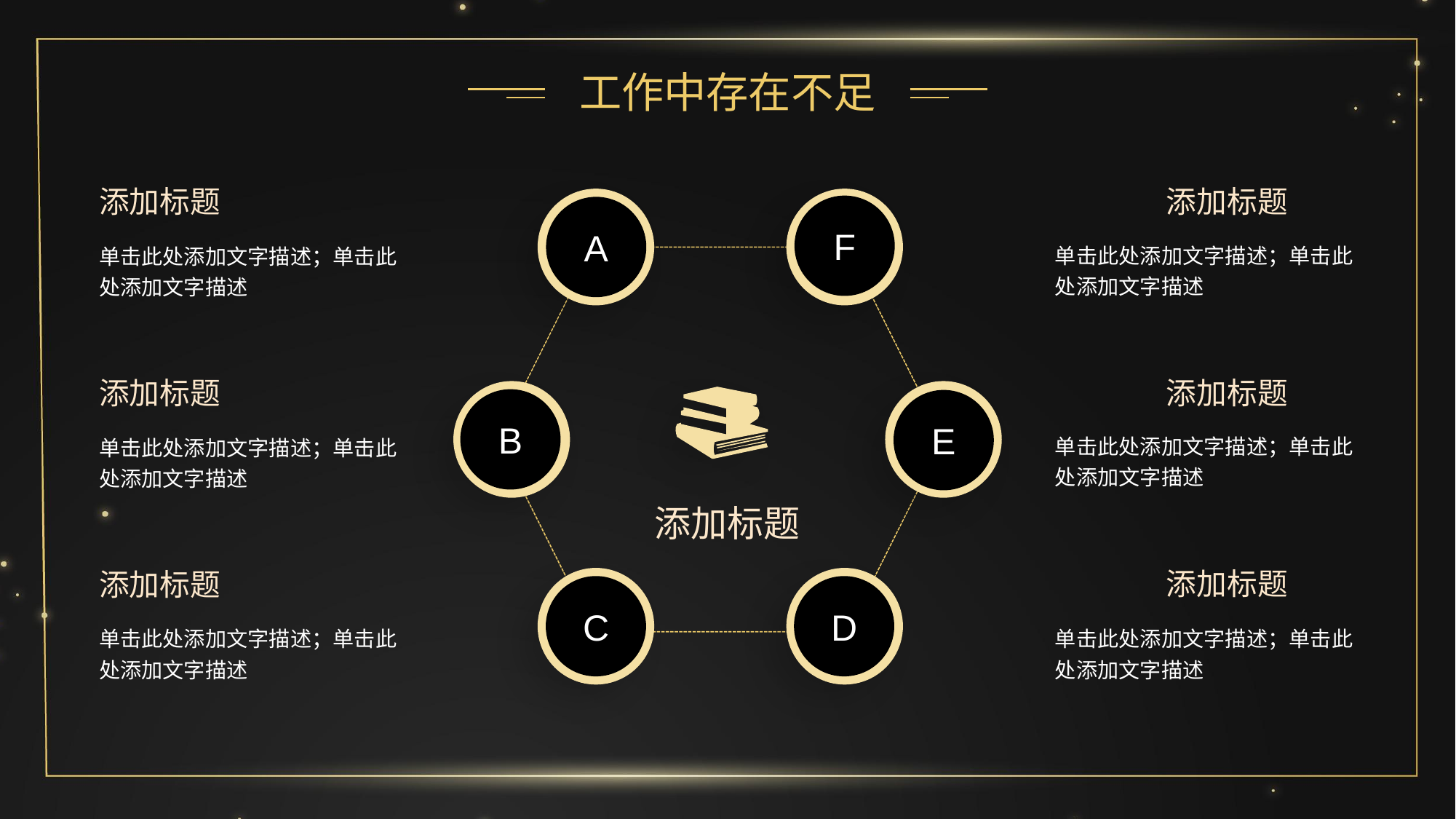

工作中存在不足
添加标题
单击此处添加文字描述；单击此处添加文字描述
添加标题
单击此处添加文字描述；单击此处添加文字描述

F
A

添加标题
单击此处添加文字描述；单击此处添加文字描述
添加标题
单击此处添加文字描述；单击此处添加文字描述

B
E
添加标题
添加标题
单击此处添加文字描述；单击此处添加文字描述
添加标题
单击此处添加文字描述；单击此处添加文字描述

C
D